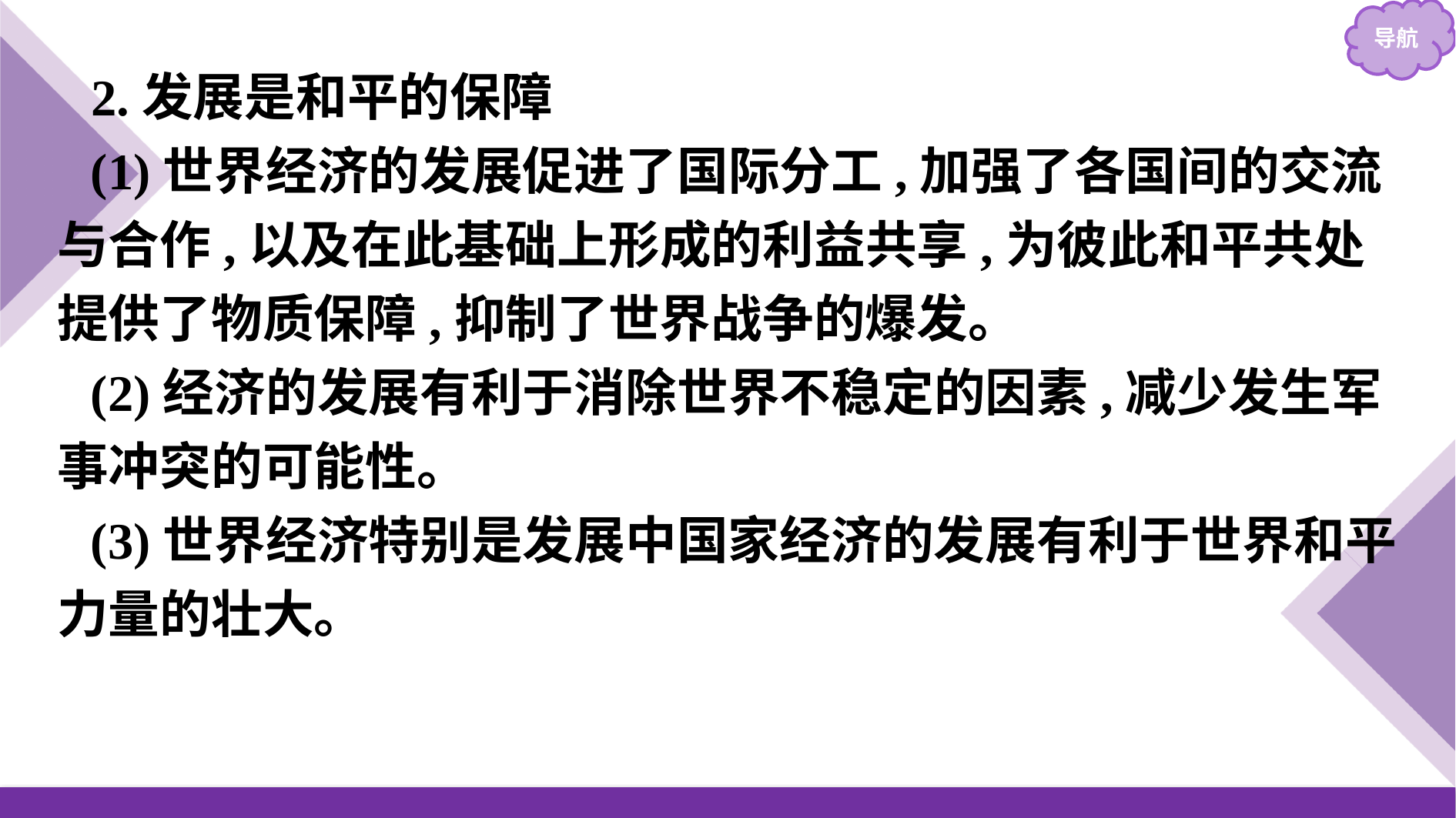

2.发展是和平的保障
(1)世界经济的发展促进了国际分工,加强了各国间的交流与合作,以及在此基础上形成的利益共享,为彼此和平共处提供了物质保障,抑制了世界战争的爆发。
(2)经济的发展有利于消除世界不稳定的因素,减少发生军事冲突的可能性。
(3)世界经济特别是发展中国家经济的发展有利于世界和平力量的壮大。